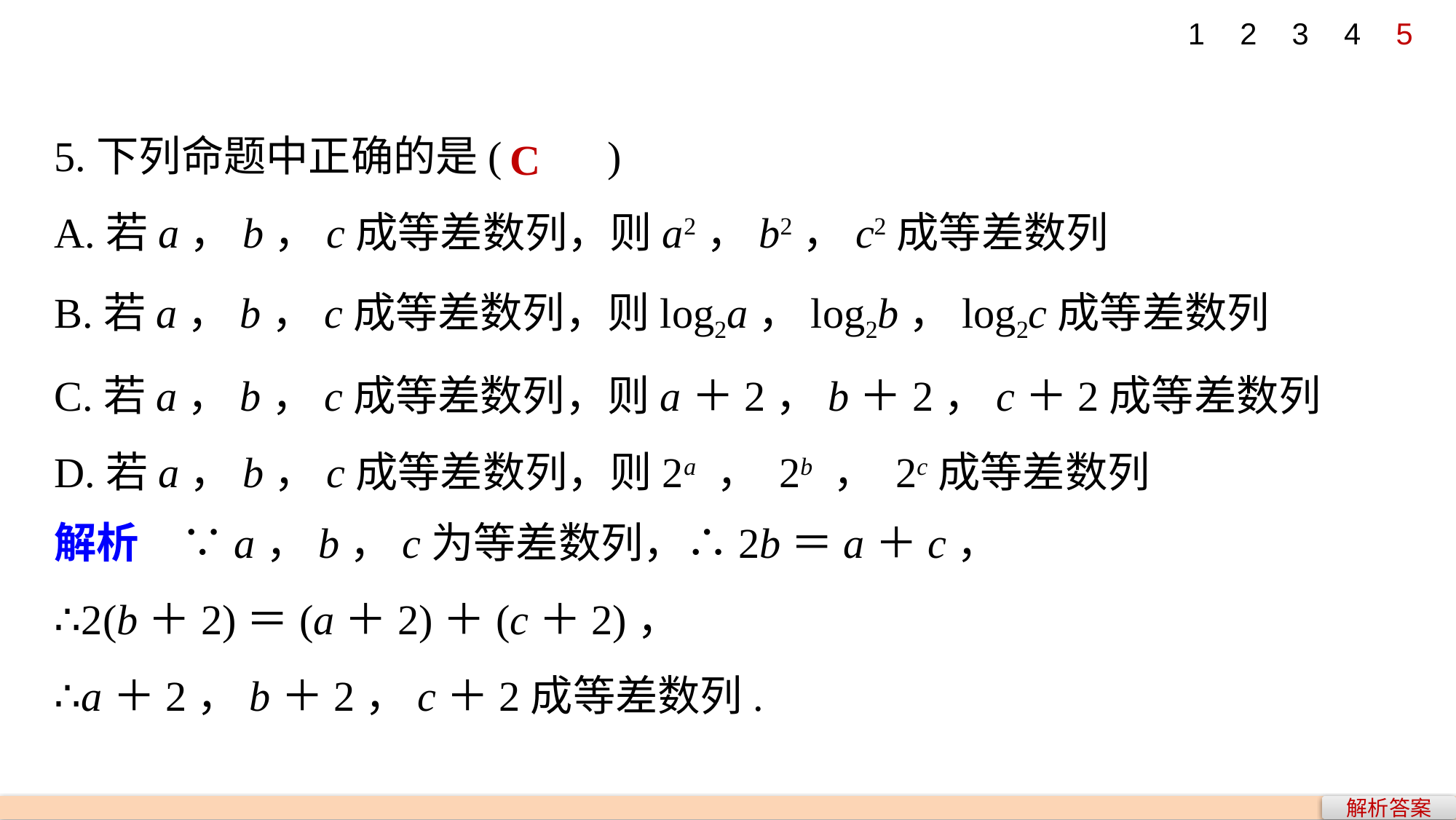

1
2
3
4
5
5.下列命题中正确的是(　　)
A.若a，b，c成等差数列，则a2，b2，c2成等差数列
B.若a，b，c成等差数列，则log2a，log2b，log2c成等差数列
C.若a，b，c成等差数列，则a＋2，b＋2，c＋2成等差数列
D.若a，b，c成等差数列，则2a ， 2b ， 2c成等差数列
C
解析　∵a，b，c为等差数列，∴2b＝a＋c，
∴2(b＋2)＝(a＋2)＋(c＋2)，
∴a＋2，b＋2，c＋2成等差数列.
解析答案